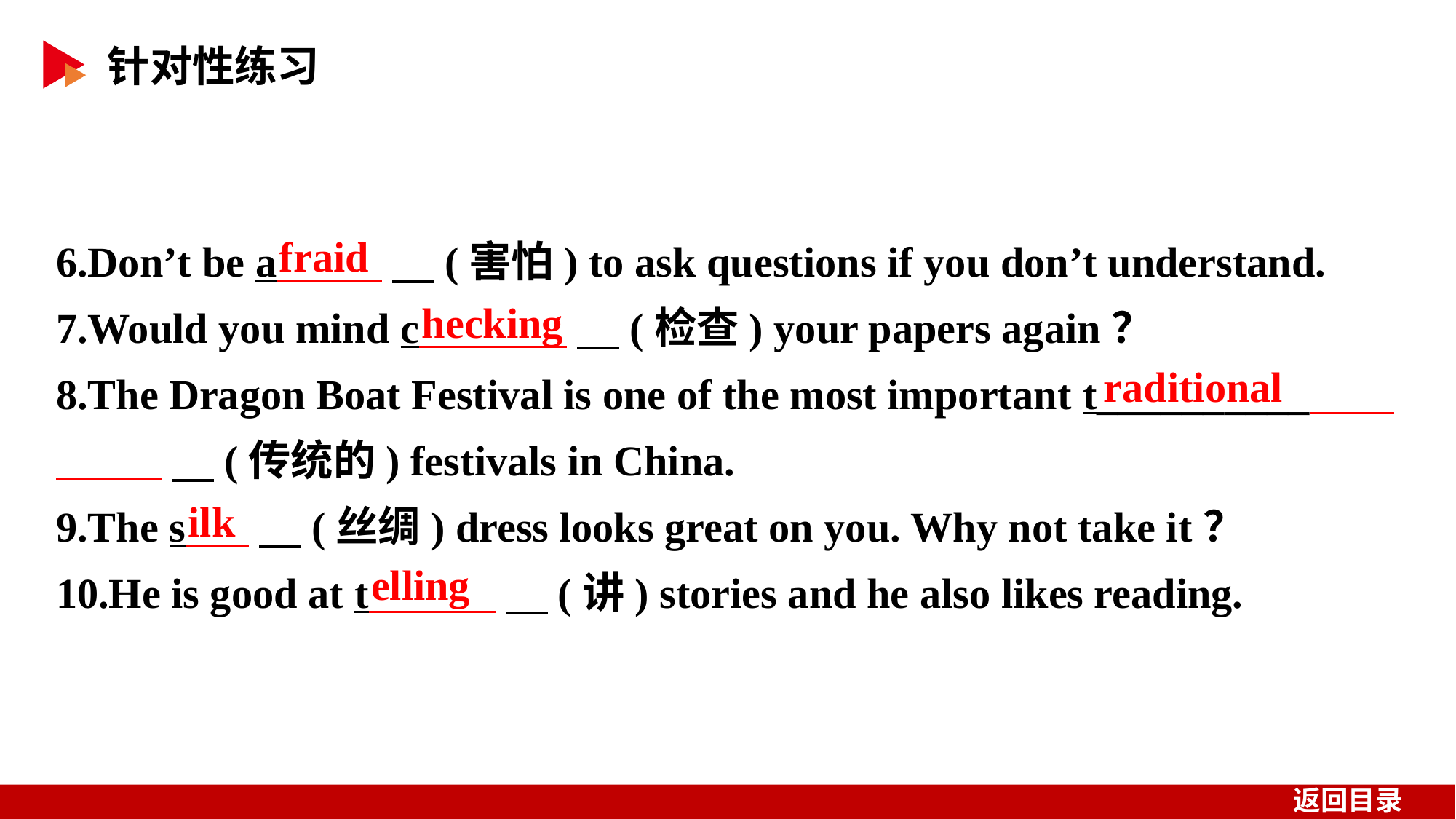

6.Don’t be a          　(害怕) to ask questions if you don’t understand.
7.Would you mind c              　(检查) your papers again？
8.The Dragon Boat Festival is one of the most important t__________                   　(传统的) festivals in China.
9.The s      　(丝绸) dress looks great on you. Why not take it？
10.He is good at t            　(讲) stories and he also likes reading.
fraid
hecking
raditional
ilk
elling